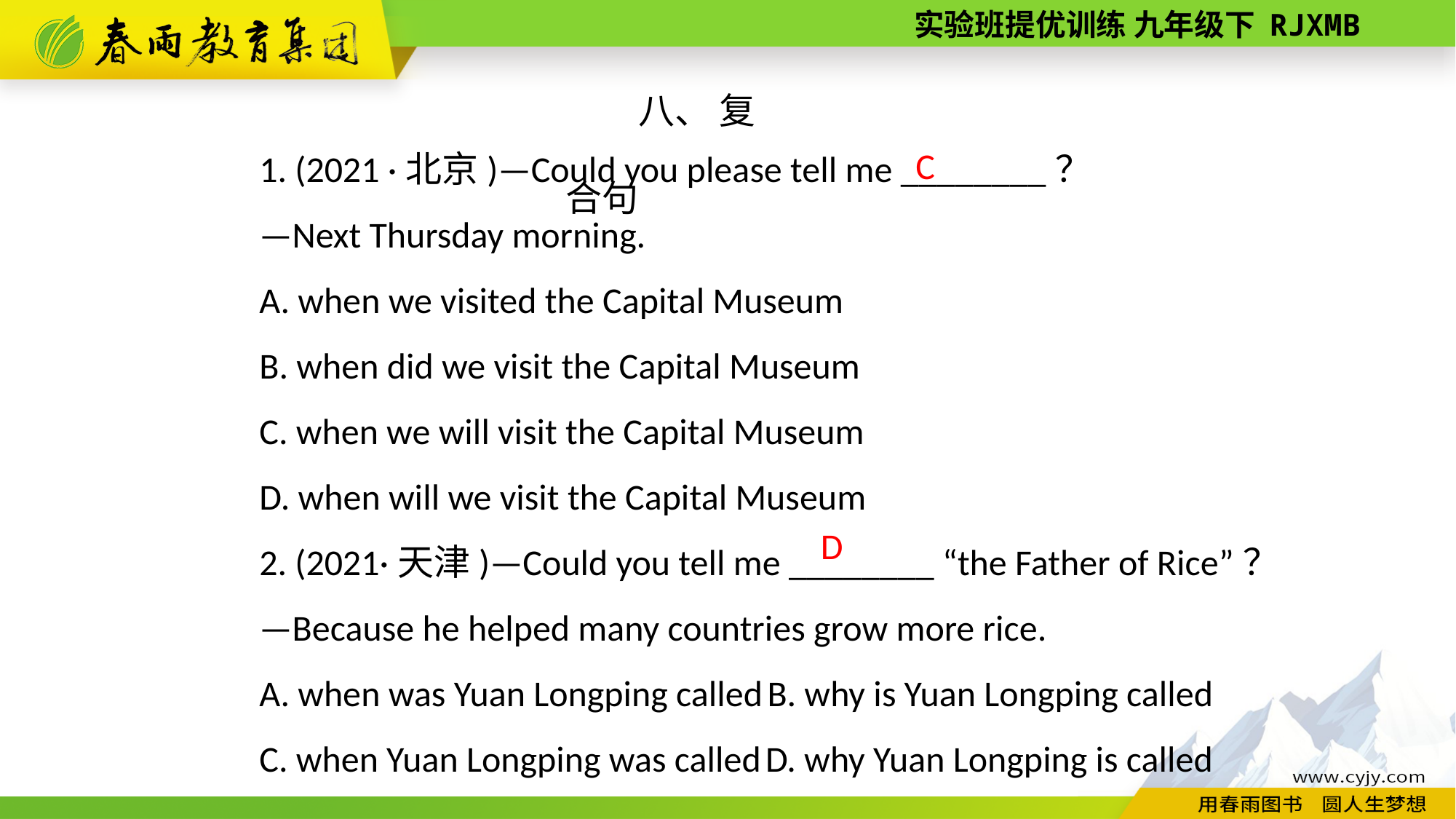

八、 复合句
1. (2021 ·北京)—Could you please tell me ________？
—Next Thursday morning.
A. when we visited the Capital Museum
B. when did we visit the Capital Museum
C. when we will visit the Capital Museum
D. when will we visit the Capital Museum
2. (2021·天津)—Could you tell me ________ “the Father of Rice”？
—Because he helped many countries grow more rice.
A. when was Yuan Longping called B. why is Yuan Longping called
C. when Yuan Longping was called D. why Yuan Longping is called
C
D